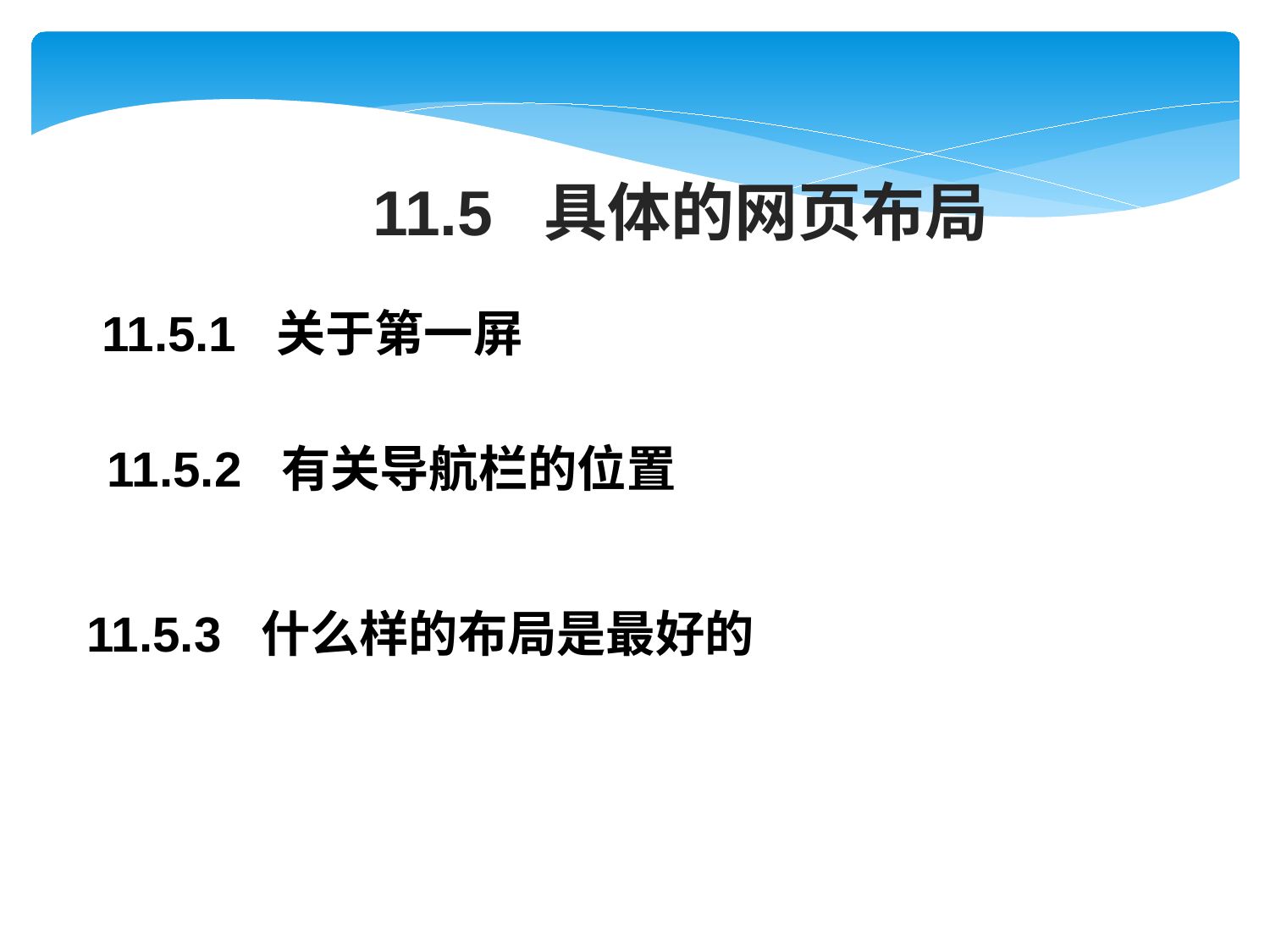

11.5  具体的网页布局
11.5.1  关于第一屏
11.5.2  有关导航栏的位置
11.5.3  什么样的布局是最好的